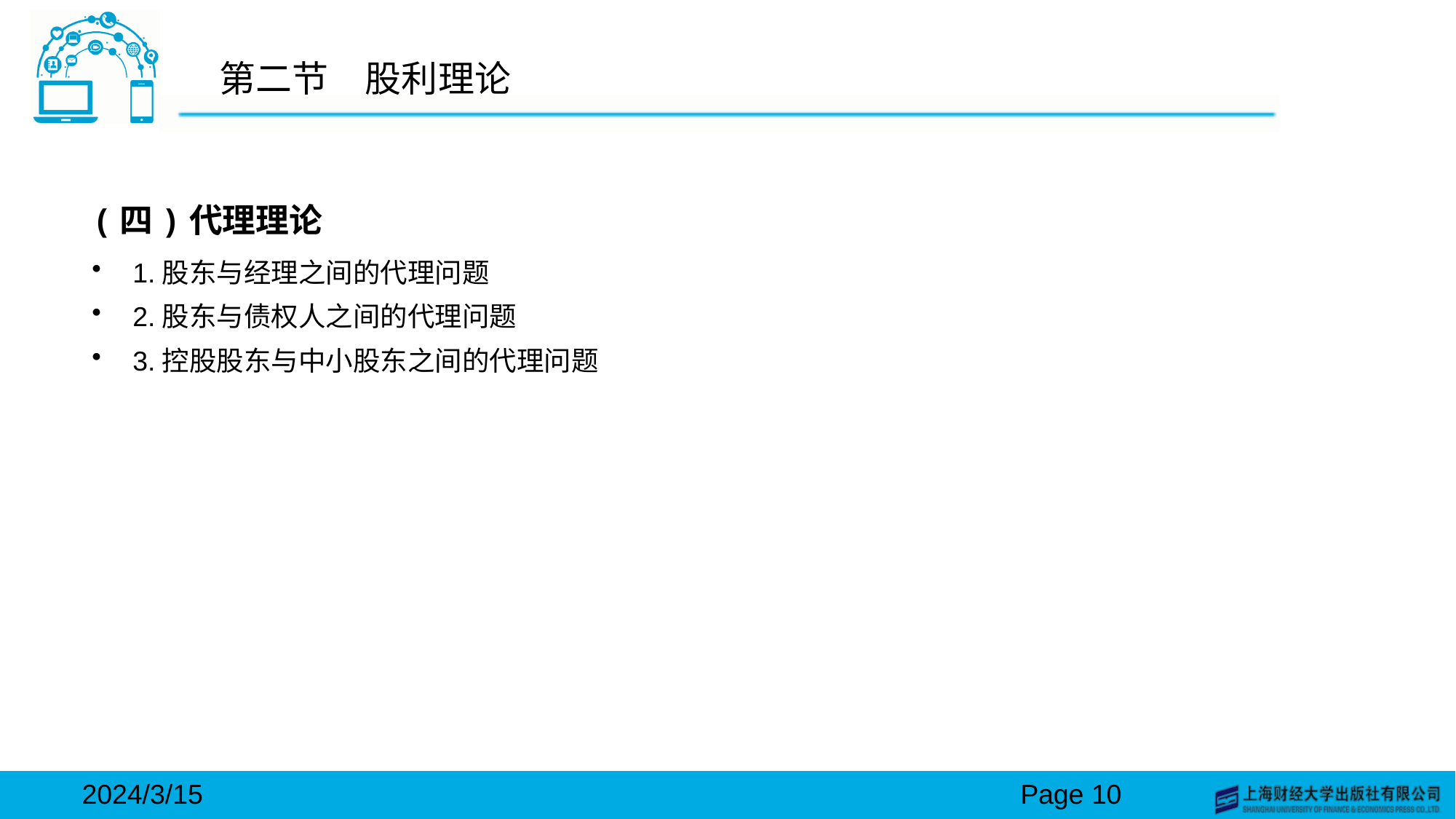

# 第二节　股利理论
(四)代理理论
1.股东与经理之间的代理问题
2.股东与债权人之间的代理问题
3.控股股东与中小股东之间的代理问题

2024/3/15
Page 10